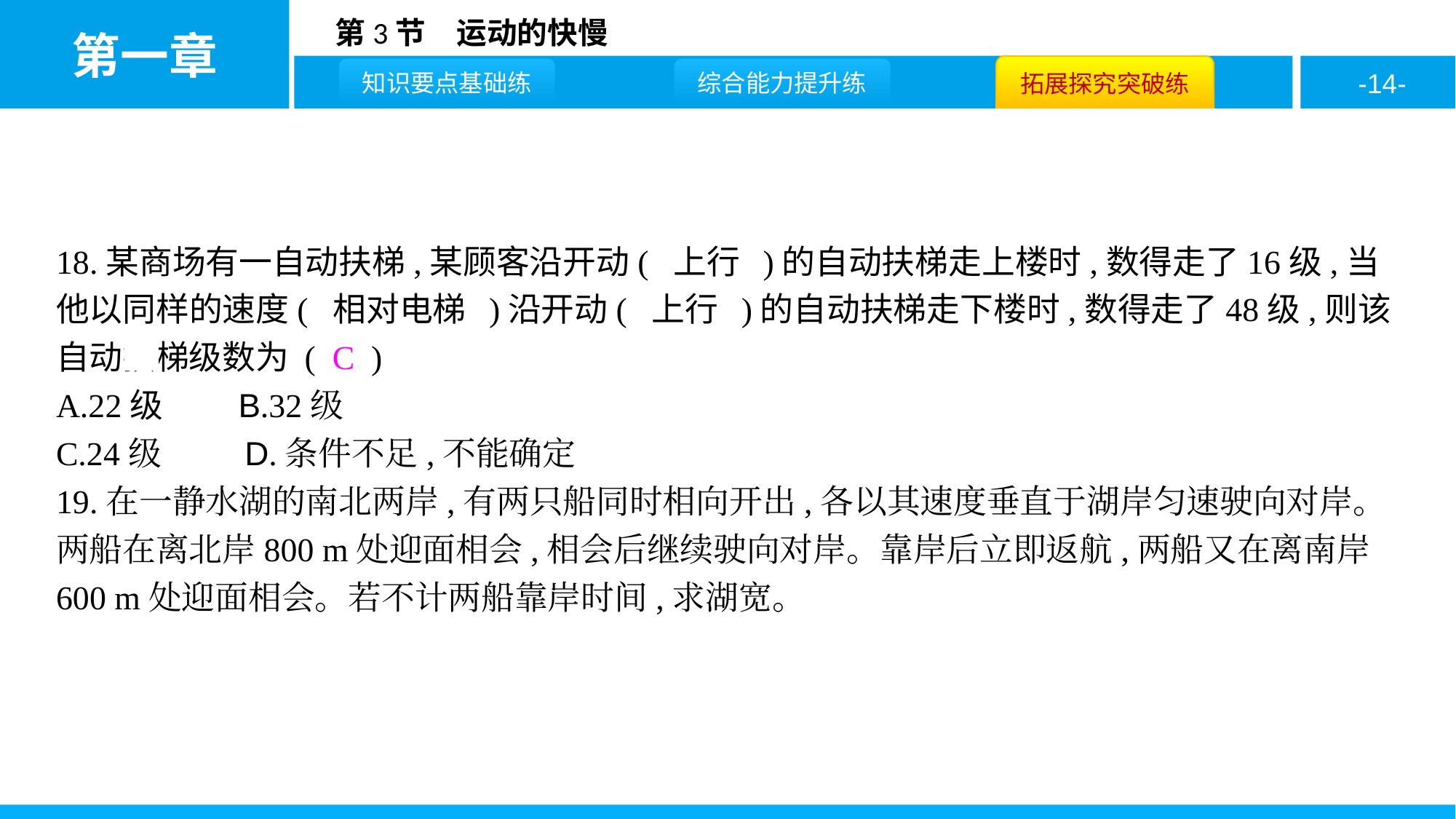

18.某商场有一自动扶梯,某顾客沿开动(  上行  )的自动扶梯走上楼时,数得走了16级,当他以同样的速度(  相对电梯  )沿开动(  上行  )的自动扶梯走下楼时,数得走了48级,则该自动扶梯级数为 (  C  )
A.22级        B.32级
C.24级         D.条件不足,不能确定
19.在一静水湖的南北两岸,有两只船同时相向开出,各以其速度垂直于湖岸匀速驶向对岸。两船在离北岸800 m处迎面相会,相会后继续驶向对岸。靠岸后立即返航,两船又在离南岸600 m处迎面相会。若不计两船靠岸时间,求湖宽。